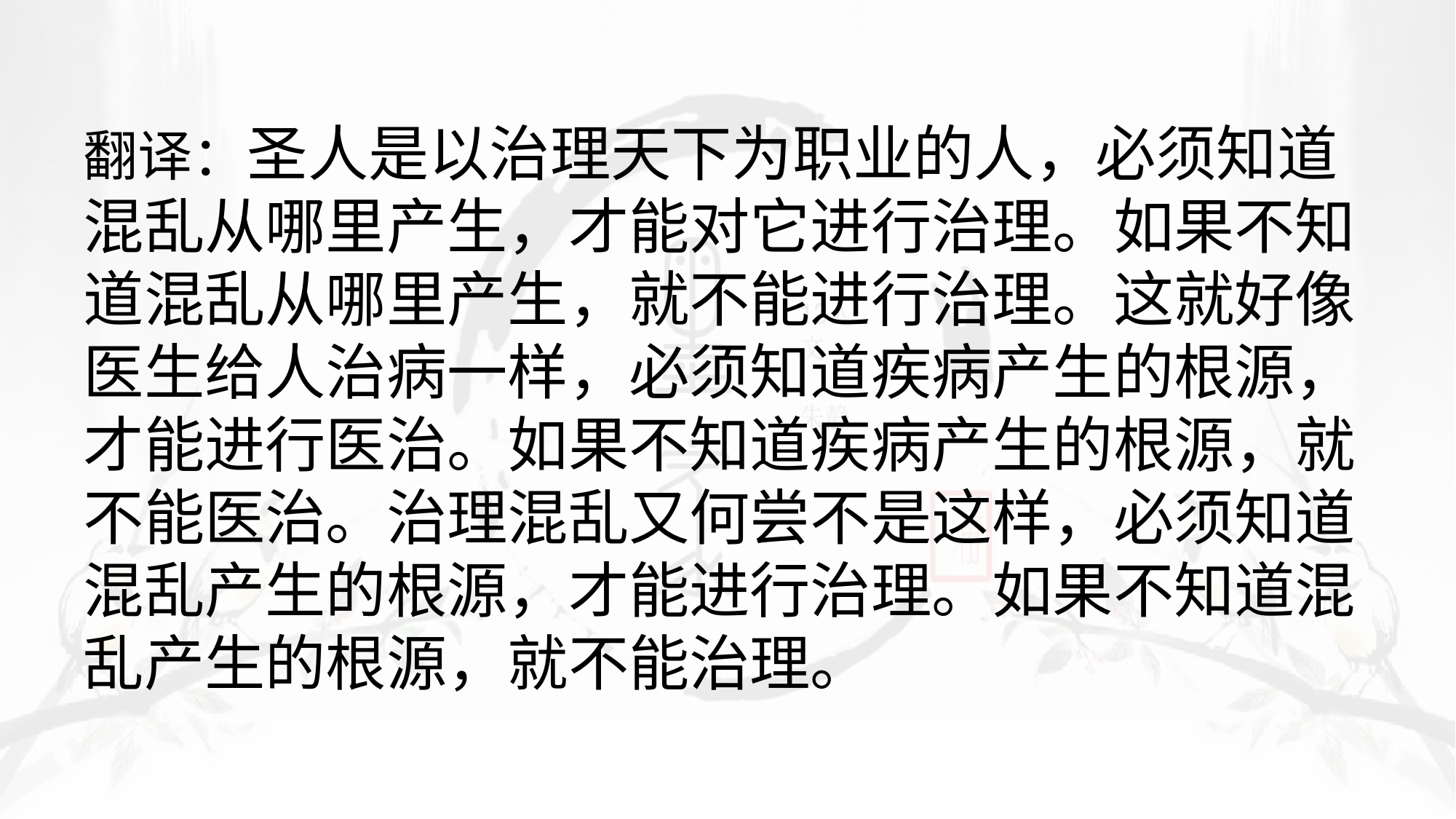

翻译：圣人是以治理天下为职业的人，必须知道混乱从哪里产生，才能对它进行治理。如果不知道混乱从哪里产生，就不能进行治理。这就好像医生给人治病一样，必须知道疾病产生的根源，才能进行医治。如果不知道疾病产生的根源，就不能医治。治理混乱又何尝不是这样，必须知道混乱产生的根源，才能进行治理。如果不知道混乱产生的根源，就不能治理。